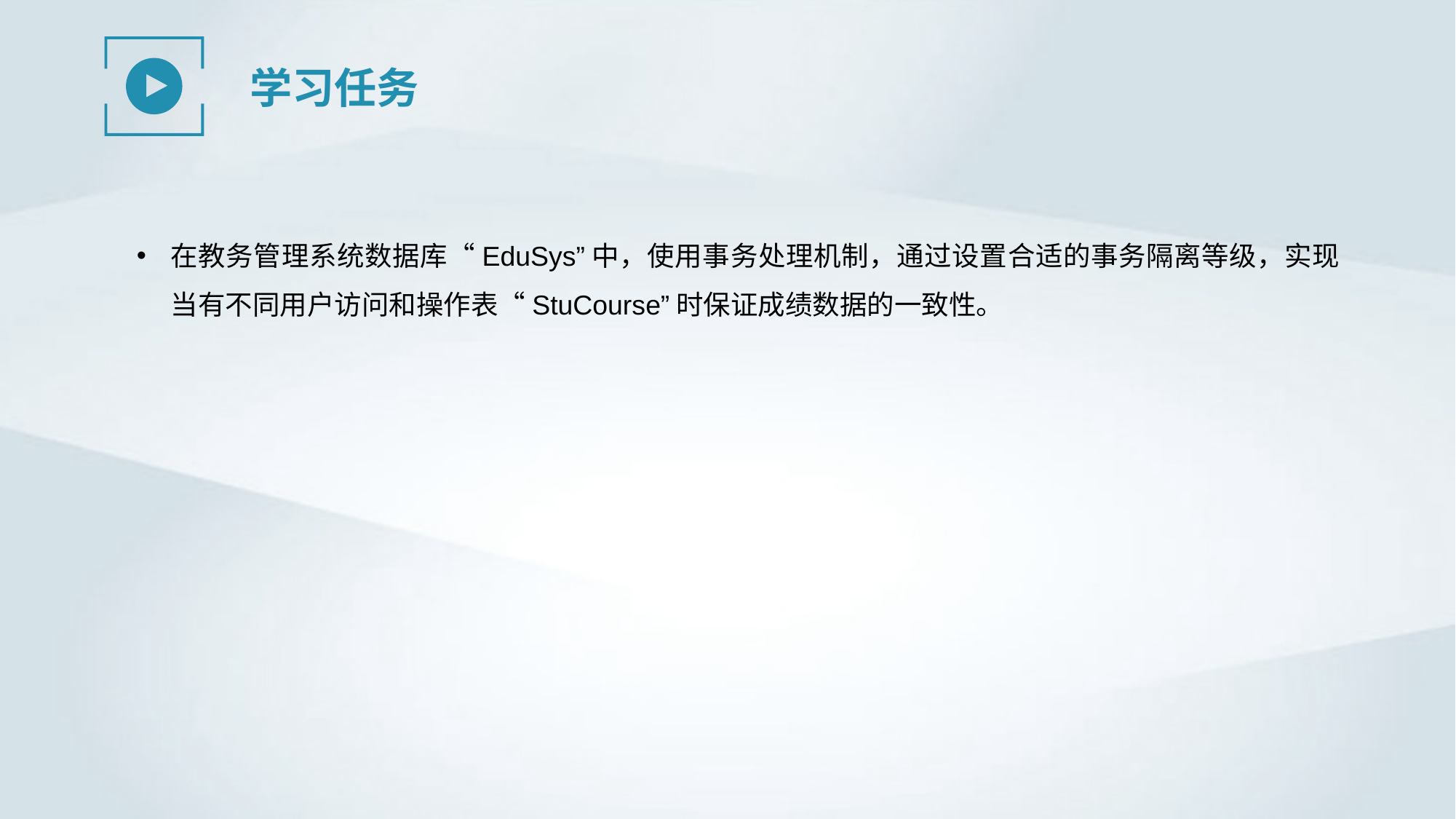

学习任务
在教务管理系统数据库“EduSys”中，使用事务处理机制，通过设置合适的事务隔离等级，实现当有不同用户访问和操作表“StuCourse”时保证成绩数据的一致性。